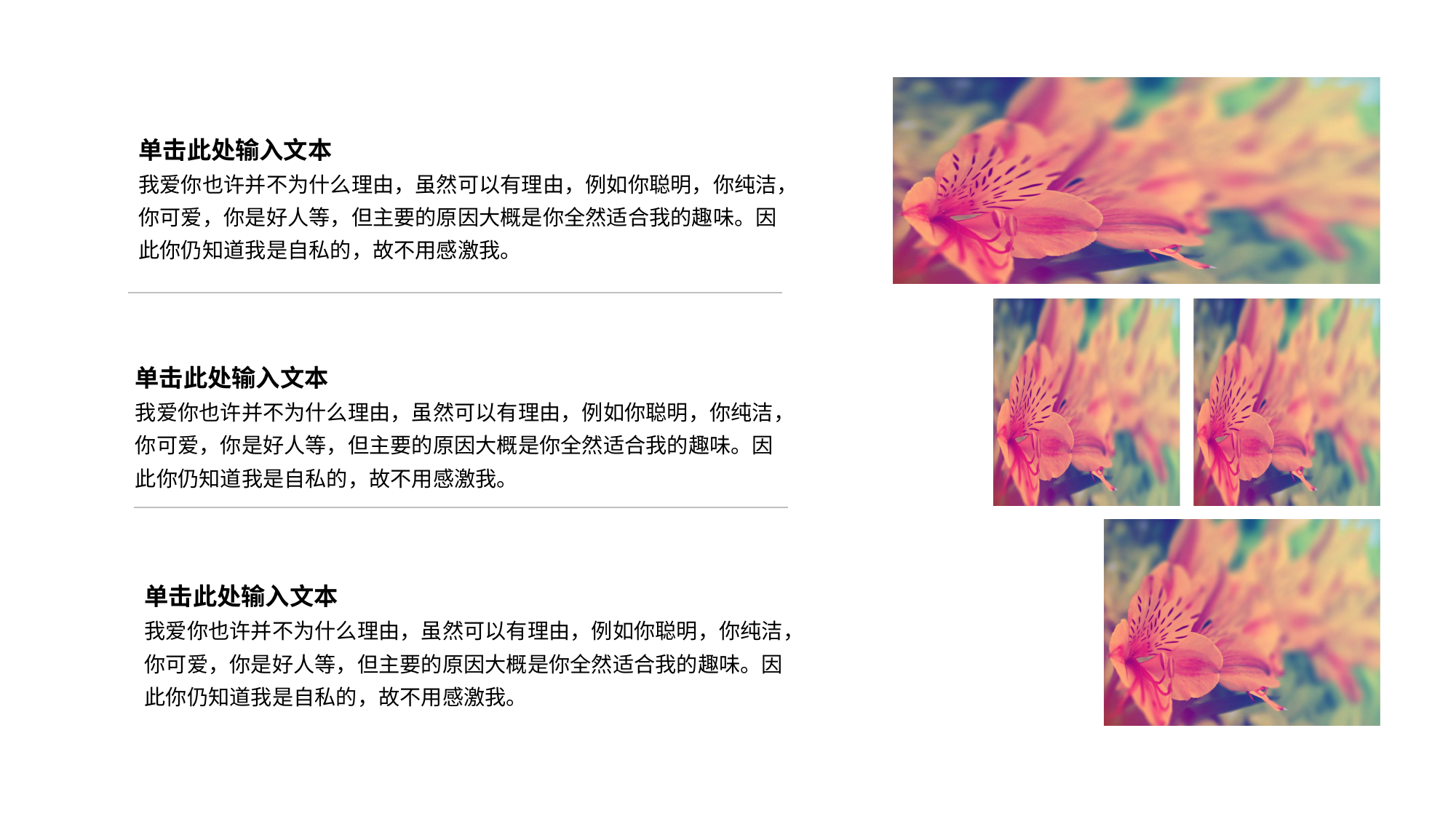

单击此处输入文本
我爱你也许并不为什么理由，虽然可以有理由，例如你聪明，你纯洁，你可爱，你是好人等，但主要的原因大概是你全然适合我的趣味。因此你仍知道我是自私的，故不用感激我。
单击此处输入文本
我爱你也许并不为什么理由，虽然可以有理由，例如你聪明，你纯洁，你可爱，你是好人等，但主要的原因大概是你全然适合我的趣味。因此你仍知道我是自私的，故不用感激我。
单击此处输入文本
我爱你也许并不为什么理由，虽然可以有理由，例如你聪明，你纯洁，你可爱，你是好人等，但主要的原因大概是你全然适合我的趣味。因此你仍知道我是自私的，故不用感激我。